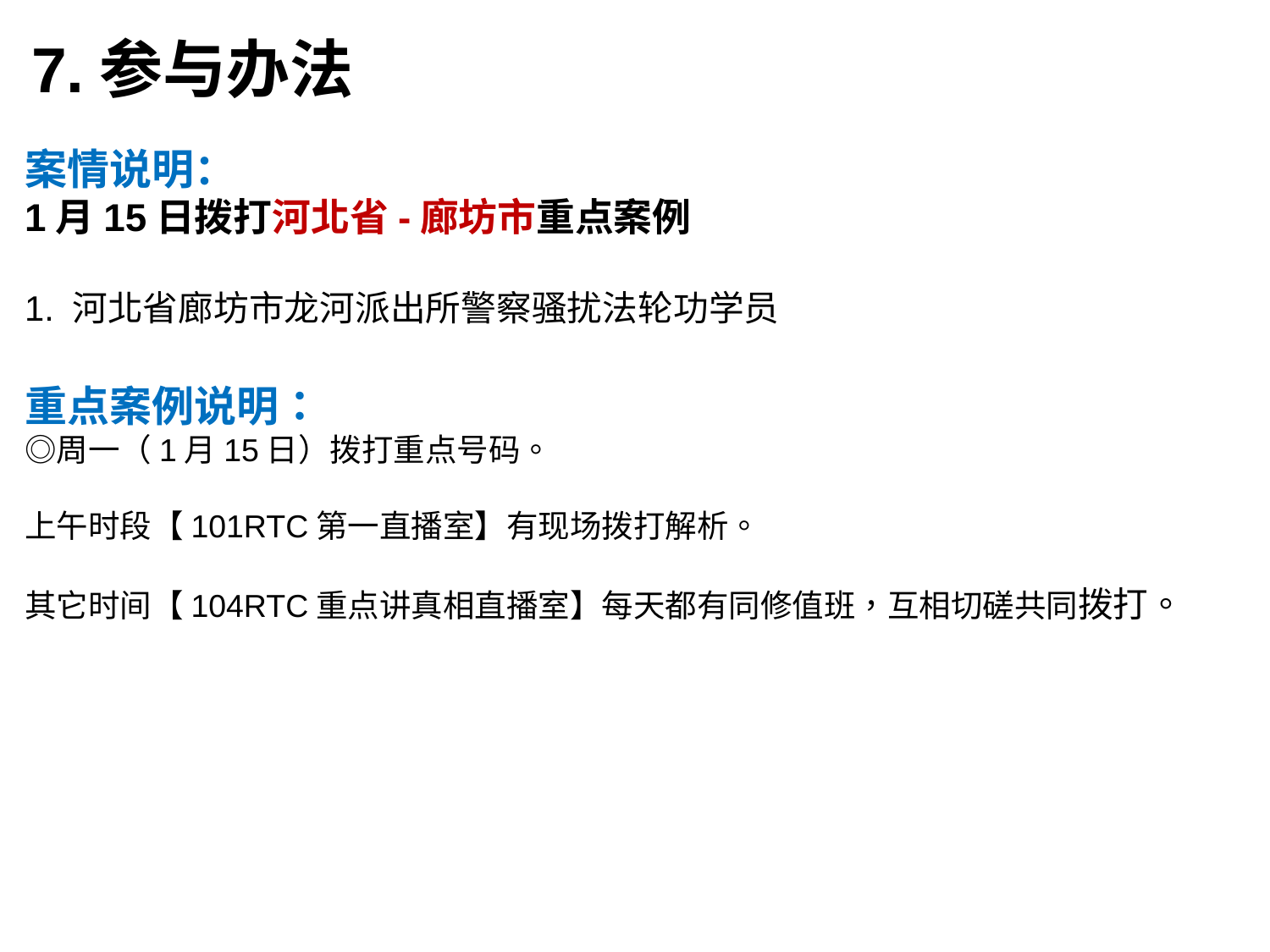

7.参与办法
案情说明：
1月15日拨打河北省-廊坊市重点案例

1. 河北省廊坊市龙河派出所警察骚扰法轮功学员

重点案例说明：
◎周一（1月15日）拨打重点号码。
上午时段【101RTC第一直播室】有现场拨打解析。

其它时间【104RTC重点讲真相直播室】每天都有同修值班，互相切磋共同拨打。